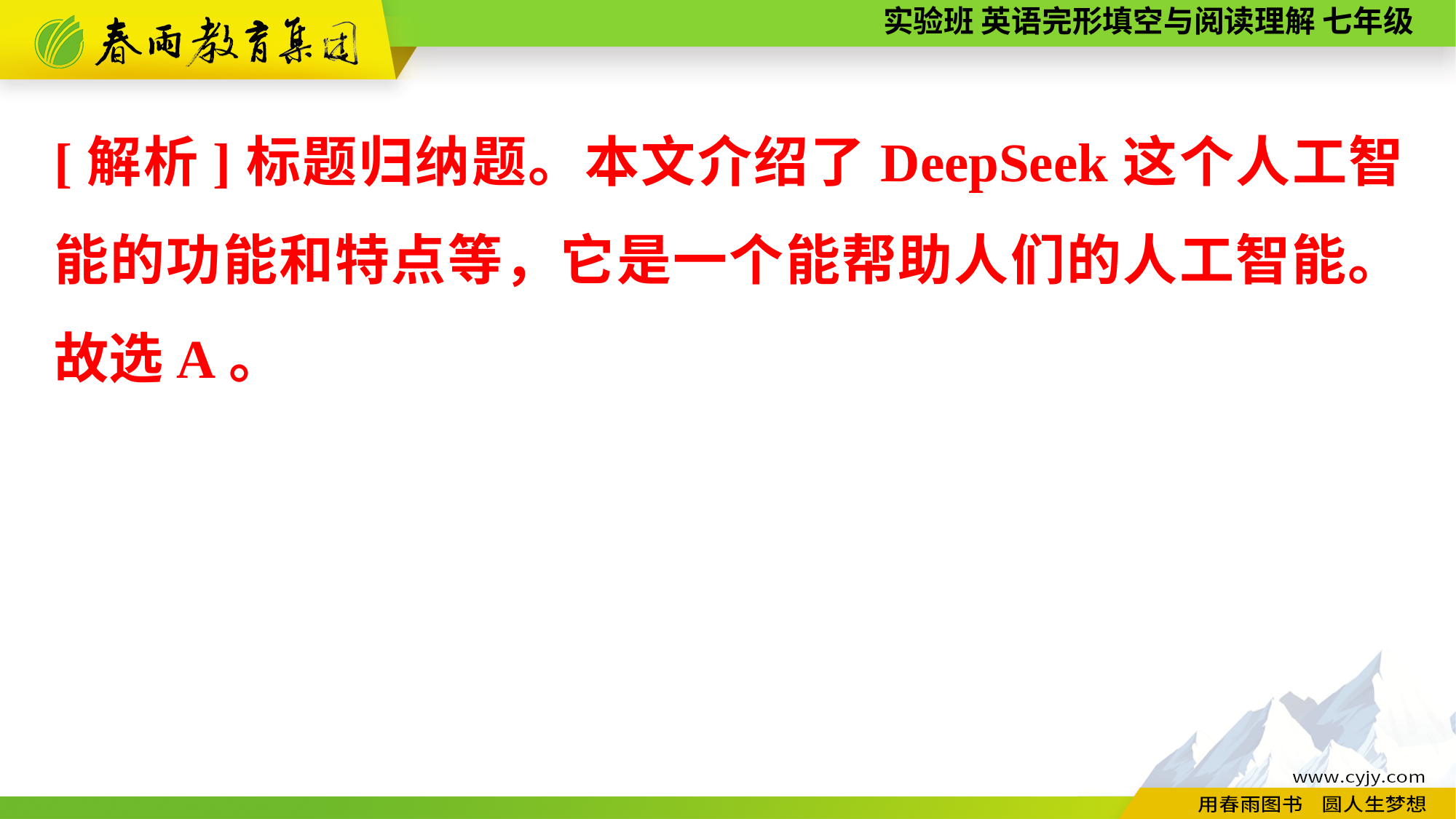

[解析]标题归纳题。本文介绍了DeepSeek这个人工智能的功能和特点等，它是一个能帮助人们的人工智能。故选A。